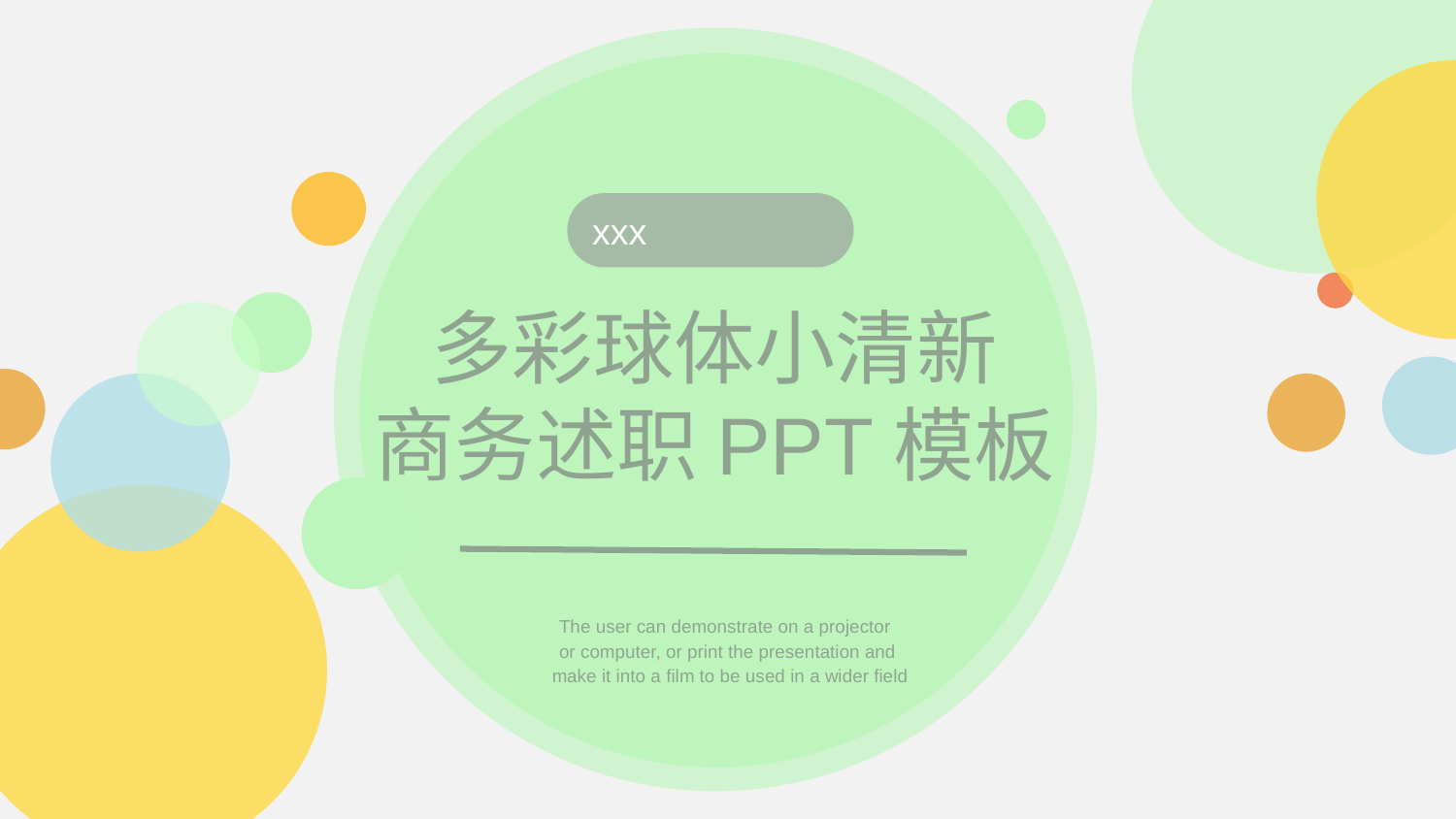

xxx

多彩球体小清新
商务述职PPT模板

The user can demonstrate on a projector
or computer, or print the presentation and
 make it into a film to be used in a wider field